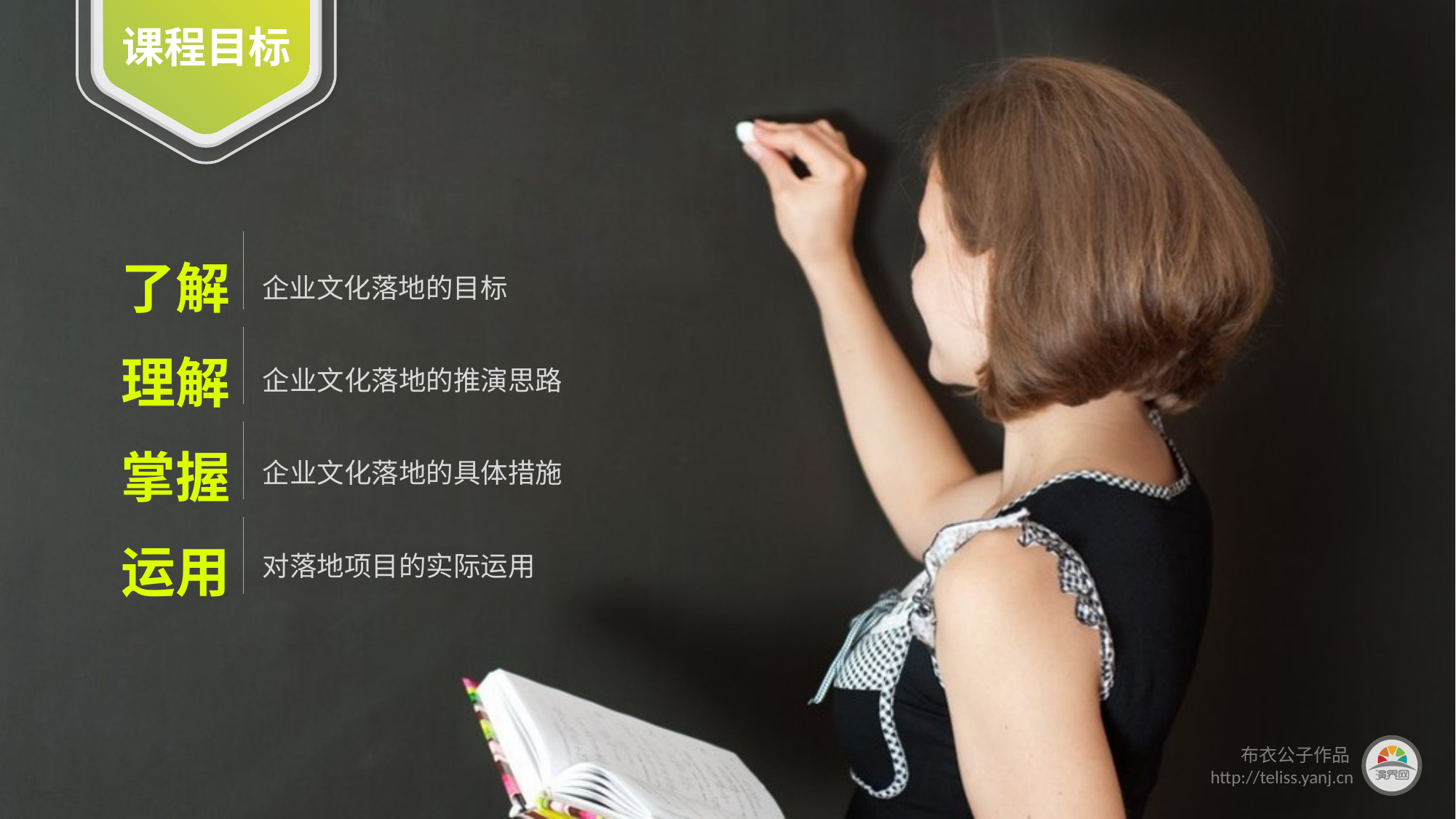

课程目标
了解
企业文化落地的目标
理解
企业文化落地的推演思路
掌握
企业文化落地的具体措施
运用
对落地项目的实际运用

布衣公子作品
http://teliss.yanj.cn